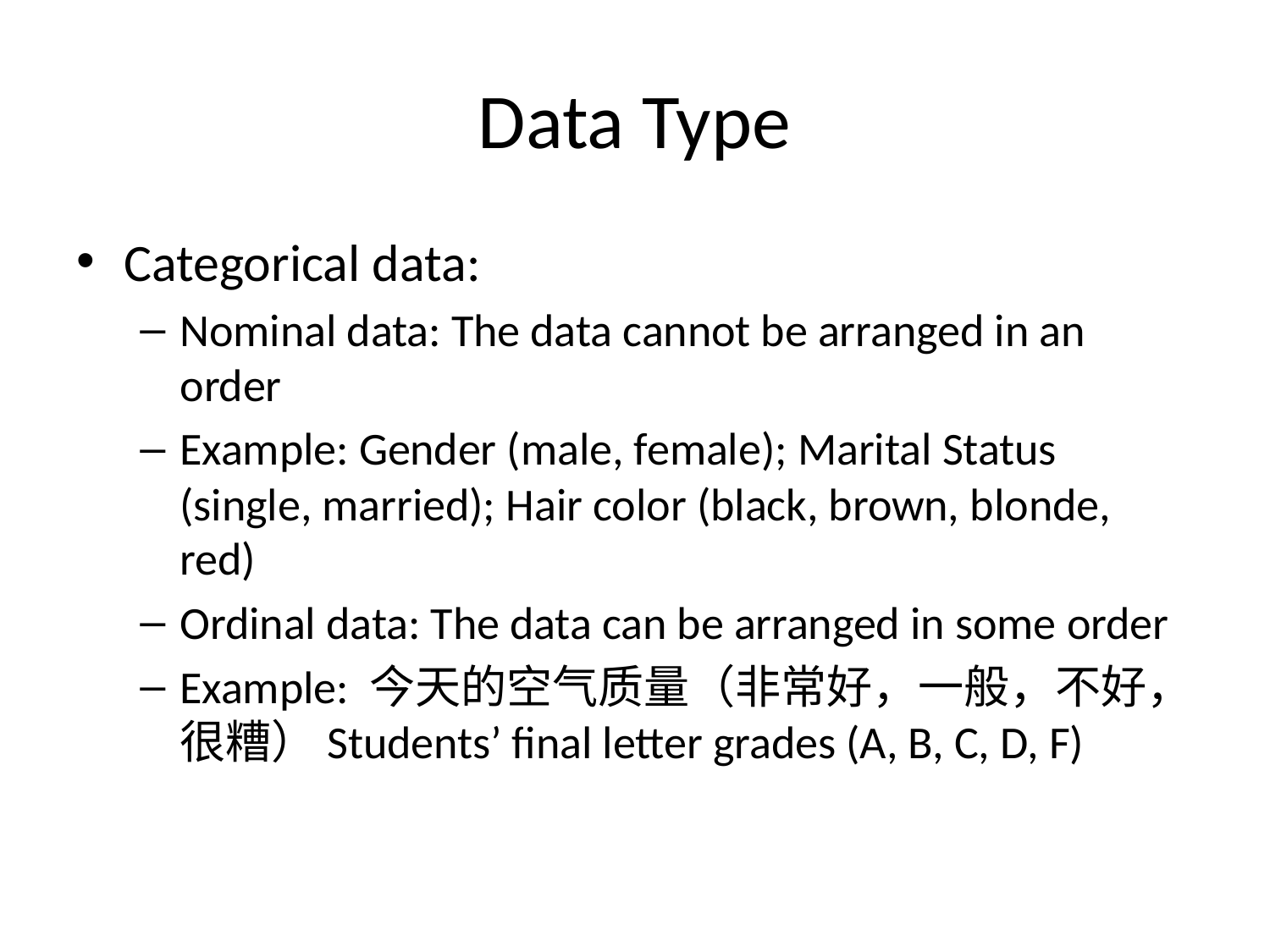

# Data Type
Categorical data:
Nominal data: The data cannot be arranged in an order
Example: Gender (male, female); Marital Status (single, married); Hair color (black, brown, blonde, red)
Ordinal data: The data can be arranged in some order
Example: 今天的空气质量（非常好，一般，不好，很糟）Students’ final letter grades (A, B, C, D, F)